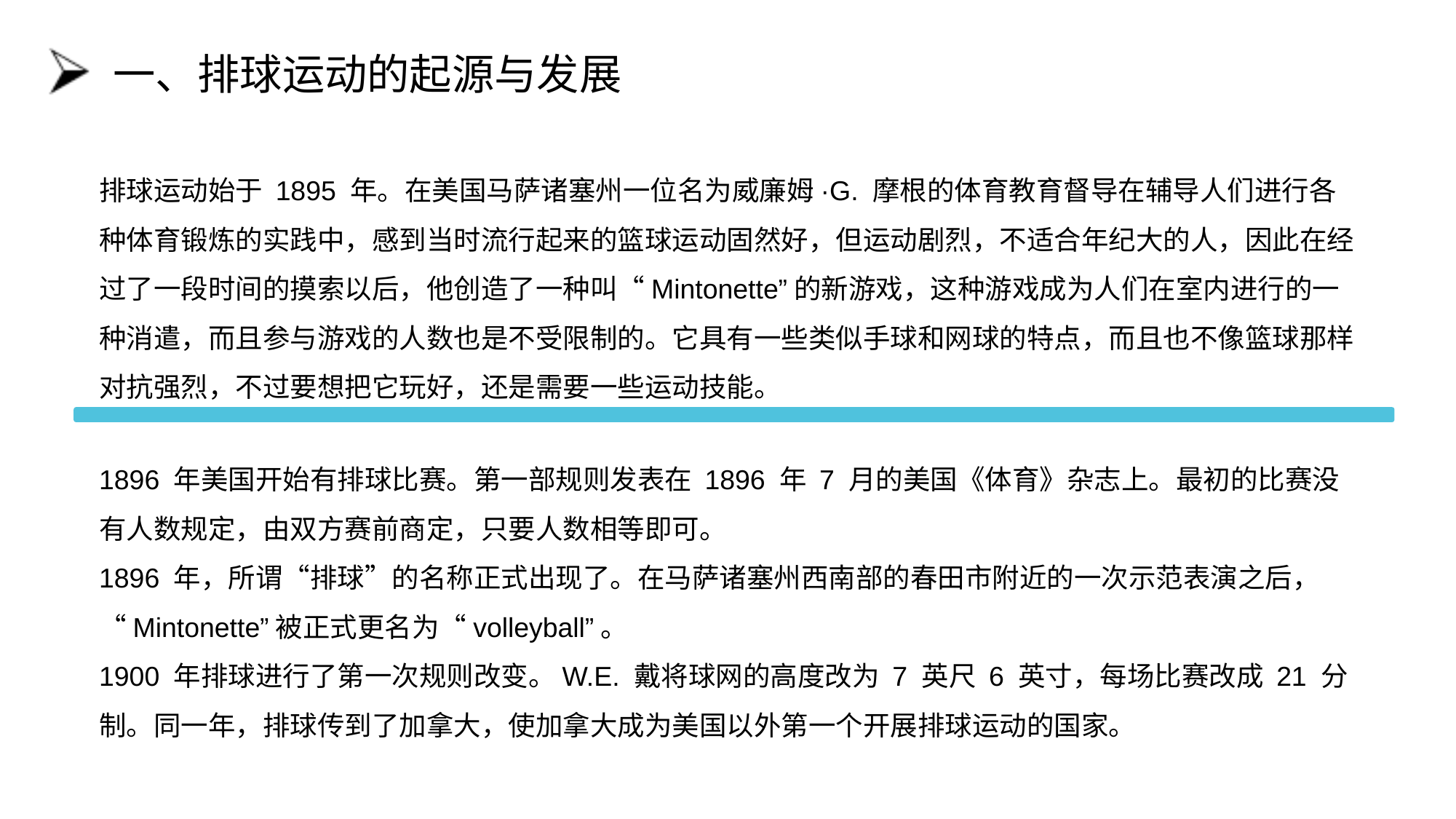

# 一、排球运动的起源与发展
排球运动始于 1895 年。在美国马萨诸塞州一位名为威廉姆·G. 摩根的体育教育督导在辅导人们进行各种体育锻炼的实践中，感到当时流行起来的篮球运动固然好，但运动剧烈，不适合年纪大的人，因此在经过了一段时间的摸索以后，他创造了一种叫“Mintonette”的新游戏，这种游戏成为人们在室内进行的一种消遣，而且参与游戏的人数也是不受限制的。它具有一些类似手球和网球的特点，而且也不像篮球那样对抗强烈，不过要想把它玩好，还是需要一些运动技能。

1896 年美国开始有排球比赛。第一部规则发表在 1896 年 7 月的美国《体育》杂志上。最初的比赛没有人数规定，由双方赛前商定，只要人数相等即可。
1896 年，所谓“排球”的名称正式出现了。在马萨诸塞州西南部的春田市附近的一次示范表演之后，“Mintonette”被正式更名为“volleyball”。
1900 年排球进行了第一次规则改变。W.E. 戴将球网的高度改为 7 英尺 6 英寸，每场比赛改成 21 分制。同一年，排球传到了加拿大，使加拿大成为美国以外第一个开展排球运动的国家。